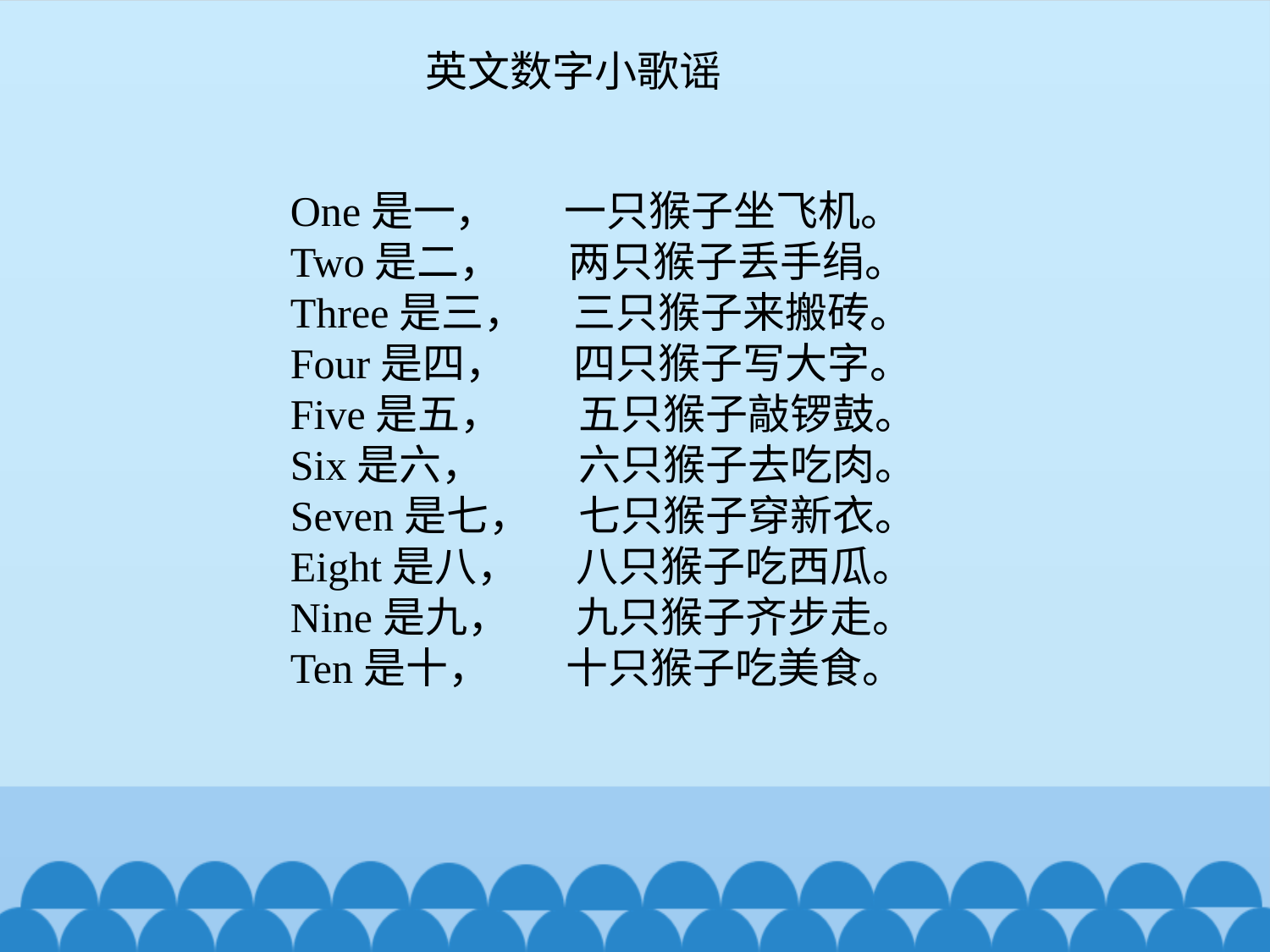

英文数字小歌谣
One是一，       一只猴子坐飞机。
Two是二，       两只猴子丢手绢。
Three是三，     三只猴子来搬砖。
Four是四，       四只猴子写大字。
Five是五，        五只猴子敲锣鼓。
Six是六，          六只猴子去吃肉。
Seven是七，     七只猴子穿新衣。
Eight是八，      八只猴子吃西瓜。
Nine是九，       九只猴子齐步走。
Ten是十，        十只猴子吃美食。